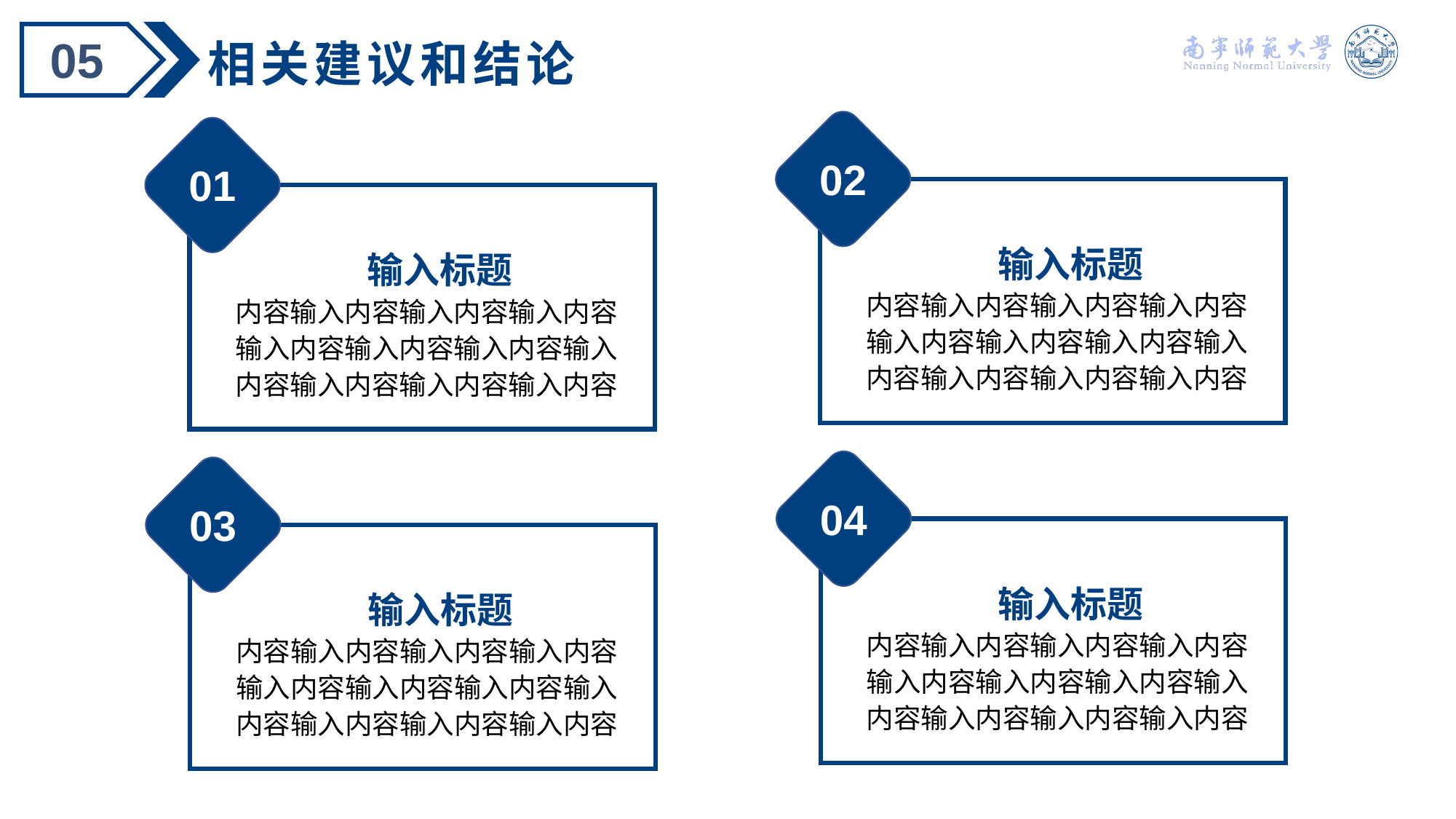

05
相关建议和结论

02
输入标题
内容输入内容输入内容输入内容输入内容输入内容输入内容输入内容输入内容输入内容输入内容

01
输入标题
内容输入内容输入内容输入内容输入内容输入内容输入内容输入内容输入内容输入内容输入内容

04
输入标题
内容输入内容输入内容输入内容输入内容输入内容输入内容输入内容输入内容输入内容输入内容

03
输入标题
内容输入内容输入内容输入内容输入内容输入内容输入内容输入内容输入内容输入内容输入内容